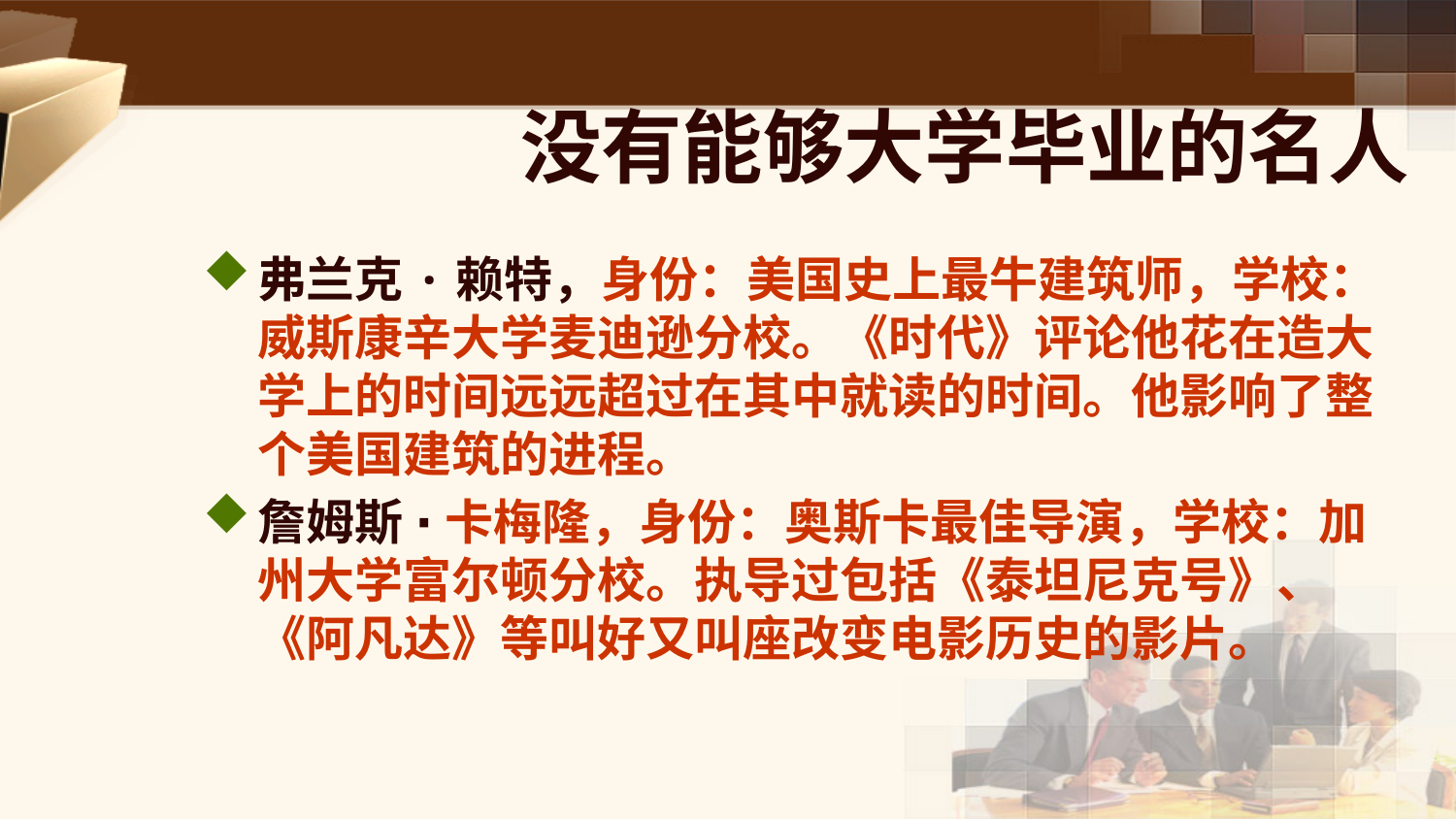

没有能够大学毕业的名人
弗兰克·赖特，身份：美国史上最牛建筑师，学校：威斯康辛大学麦迪逊分校。《时代》评论他花在造大学上的时间远远超过在其中就读的时间。他影响了整个美国建筑的进程。
詹姆斯·卡梅隆，身份：奥斯卡最佳导演，学校：加州大学富尔顿分校。执导过包括《泰坦尼克号》、《阿凡达》等叫好又叫座改变电影历史的影片。